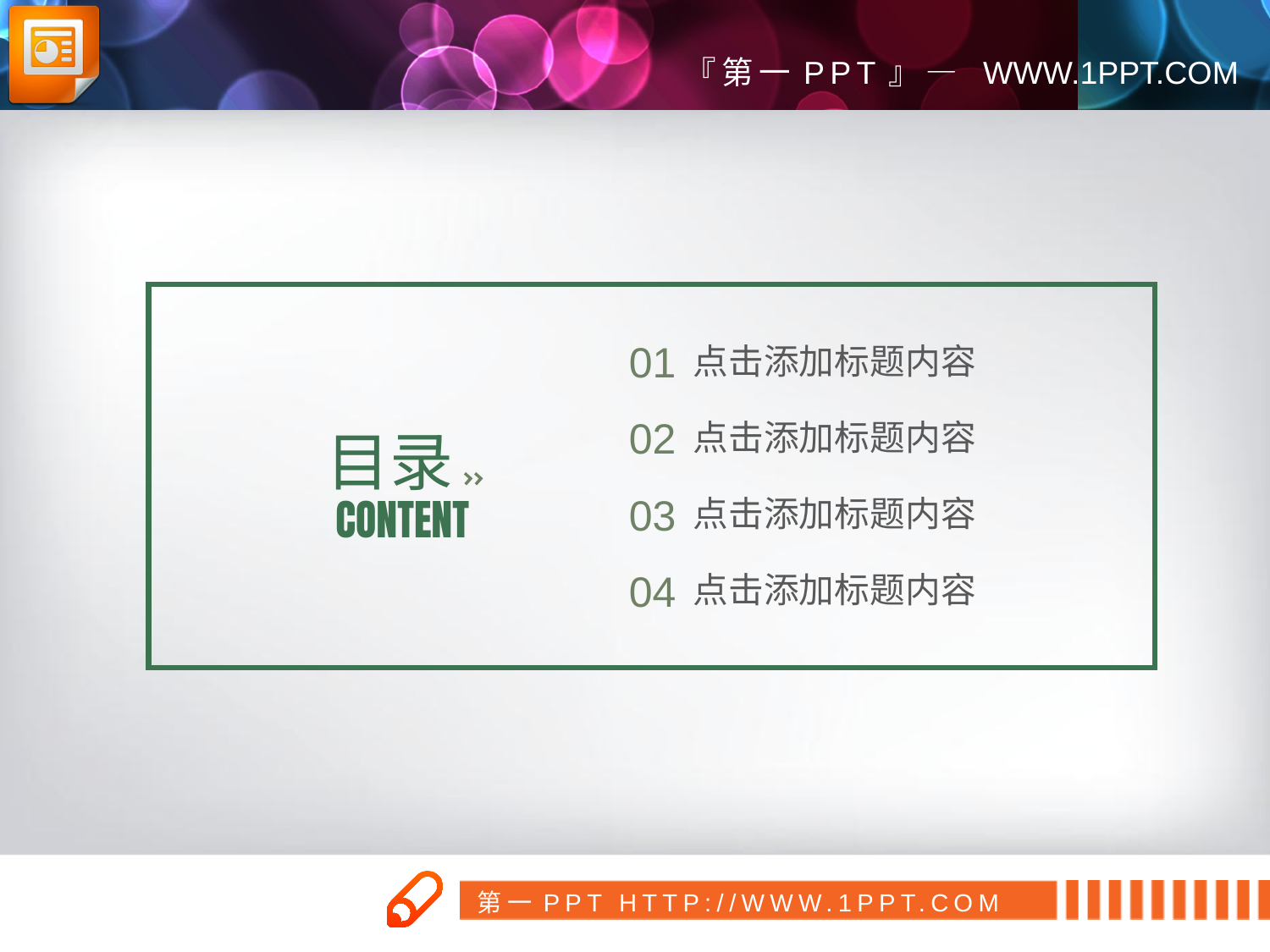

01
点击添加标题内容
02
点击添加标题内容
目录
CONTENT

03
点击添加标题内容
04
点击添加标题内容